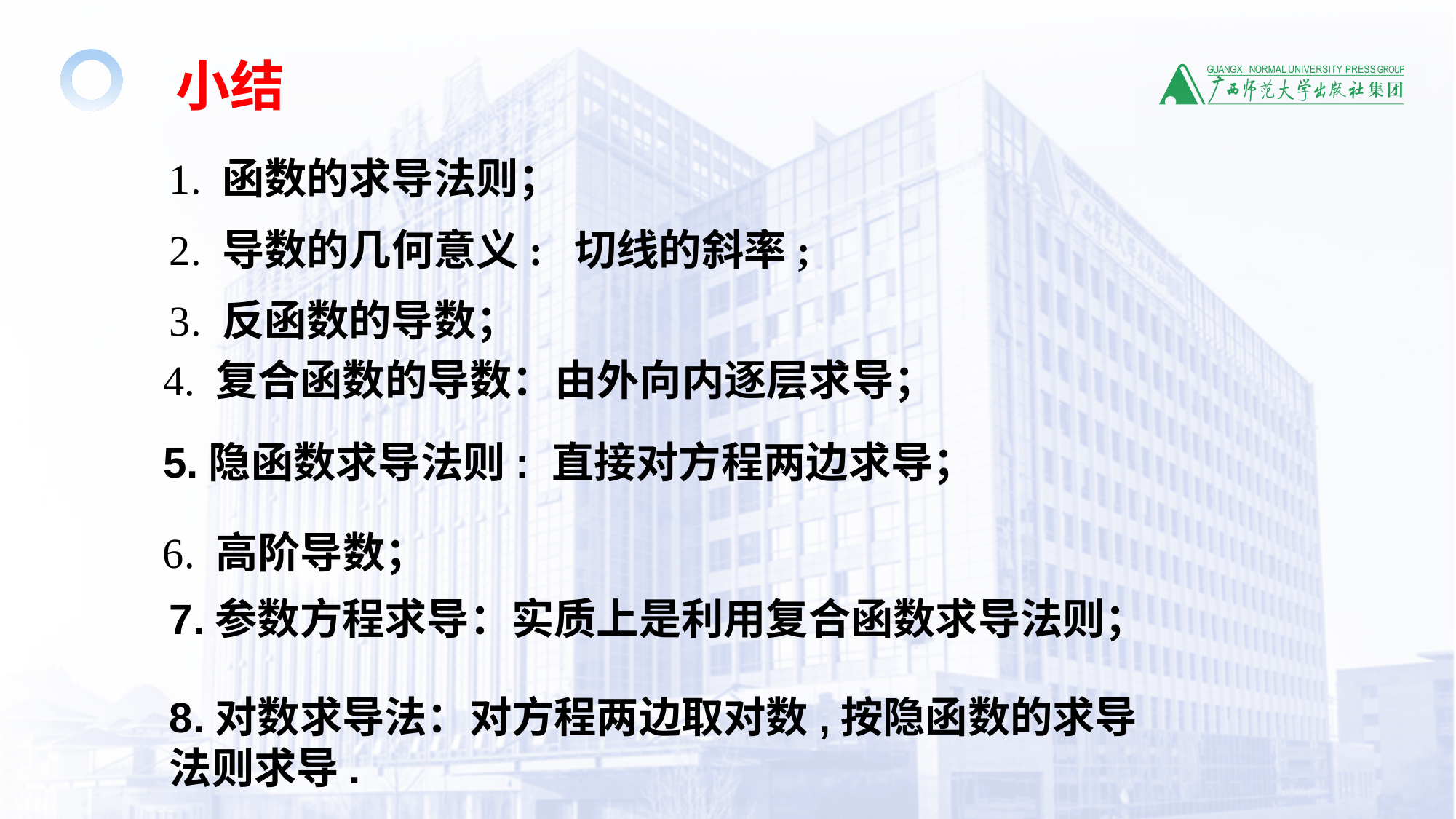

小结
1. 函数的求导法则；
2. 导数的几何意义:  切线的斜率;
3. 反函数的导数；
4. 复合函数的导数：由外向内逐层求导；
5.隐函数求导法则: 直接对方程两边求导；
6. 高阶导数；
7.参数方程求导：实质上是利用复合函数求导法则；
8.对数求导法：对方程两边取对数,按隐函数的求导法则求导.